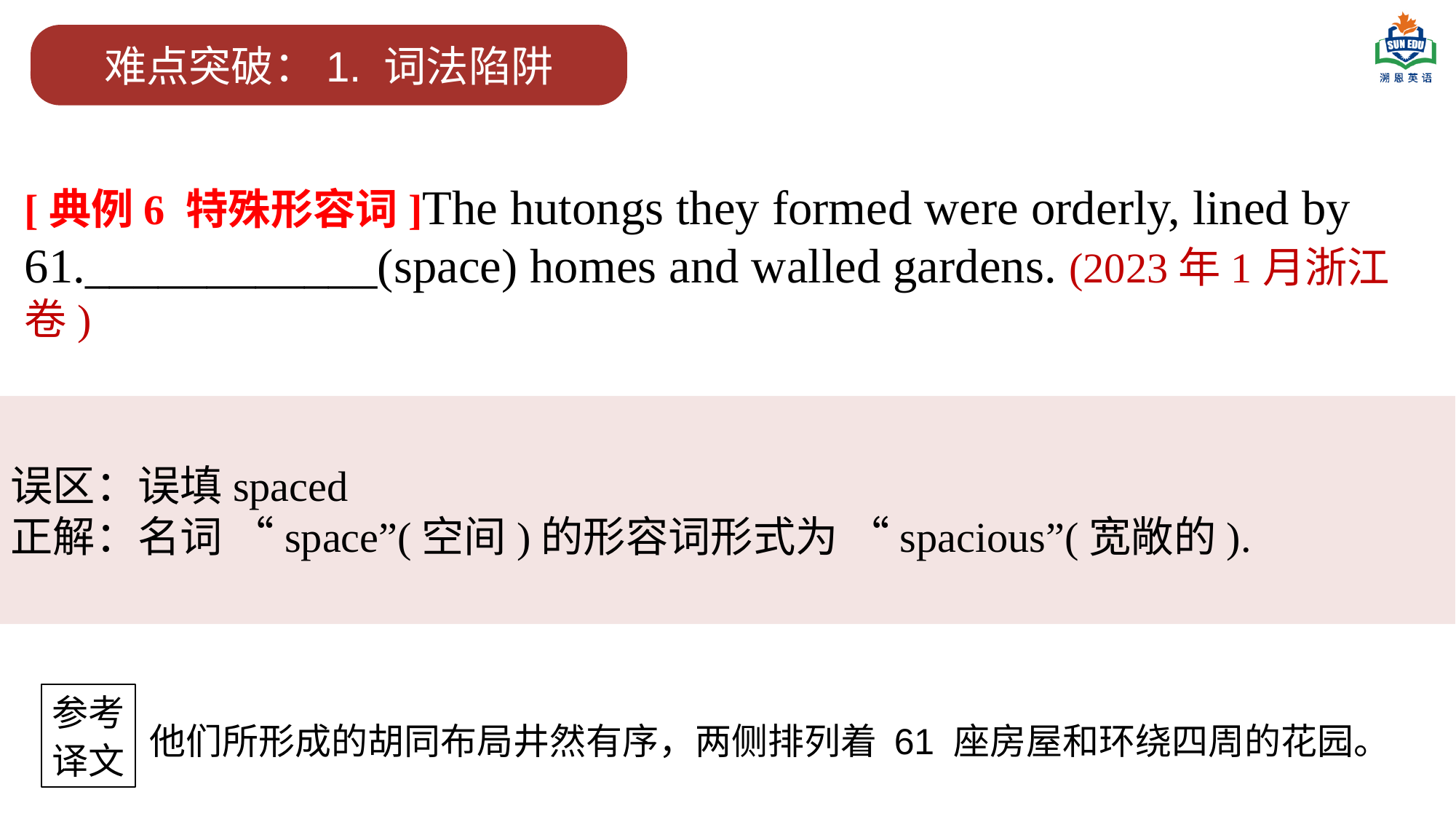

难点突破：1. 词法陷阱
[典例6 特殊形容词]The hutongs they formed were orderly, lined by 61.____________(space) homes and walled gardens. (2023年1月浙江卷)

误区：误填spaced
正解：名词 “space”(空间)的形容词形式为 “spacious”(宽敞的).
参考
译文
他们所形成的胡同布局井然有序，两侧排列着 61 座房屋和环绕四周的花园。